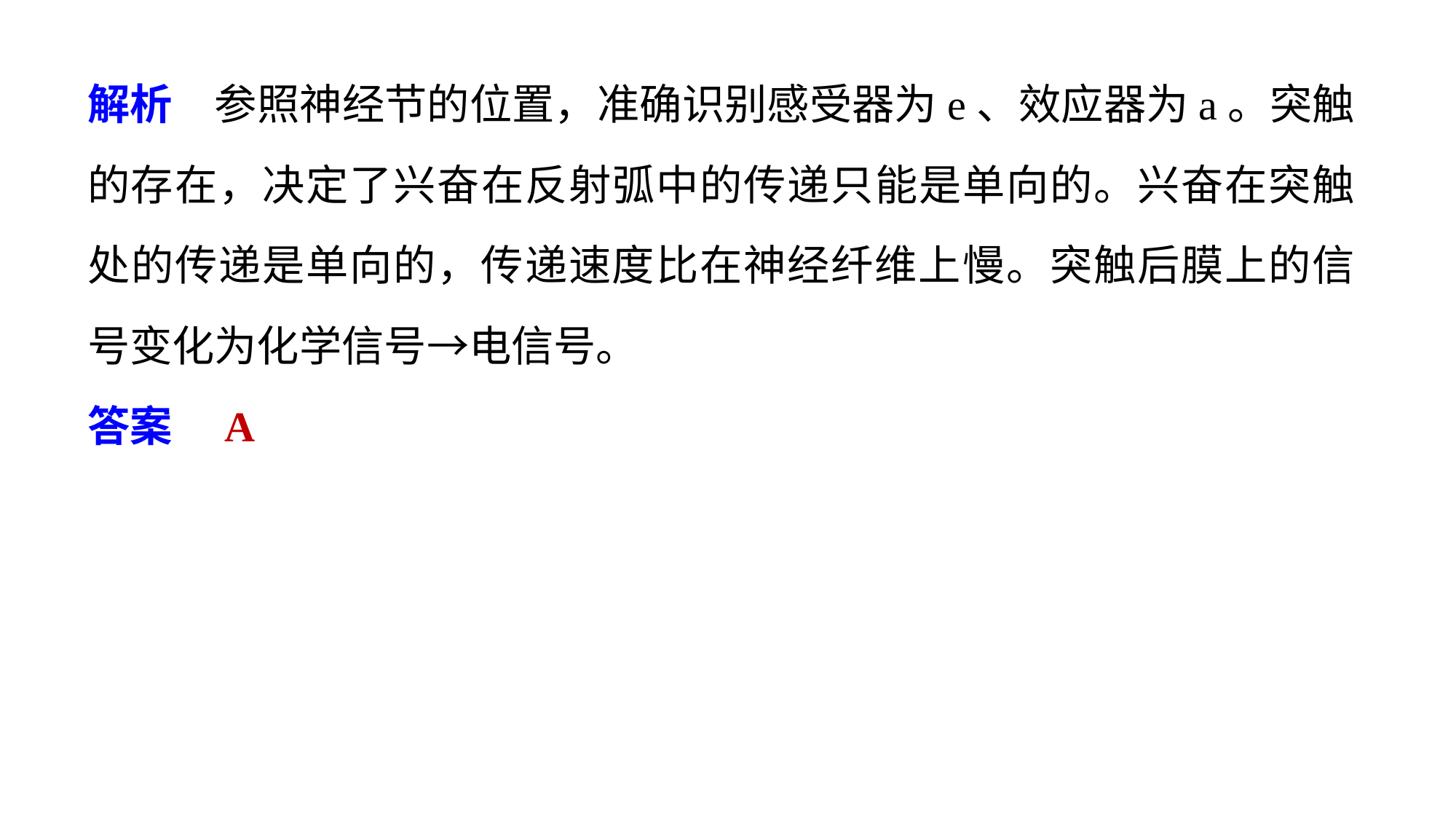

解析　参照神经节的位置，准确识别感受器为e、效应器为a。突触的存在，决定了兴奋在反射弧中的传递只能是单向的。兴奋在突触处的传递是单向的，传递速度比在神经纤维上慢。突触后膜上的信号变化为化学信号→电信号。
答案　A